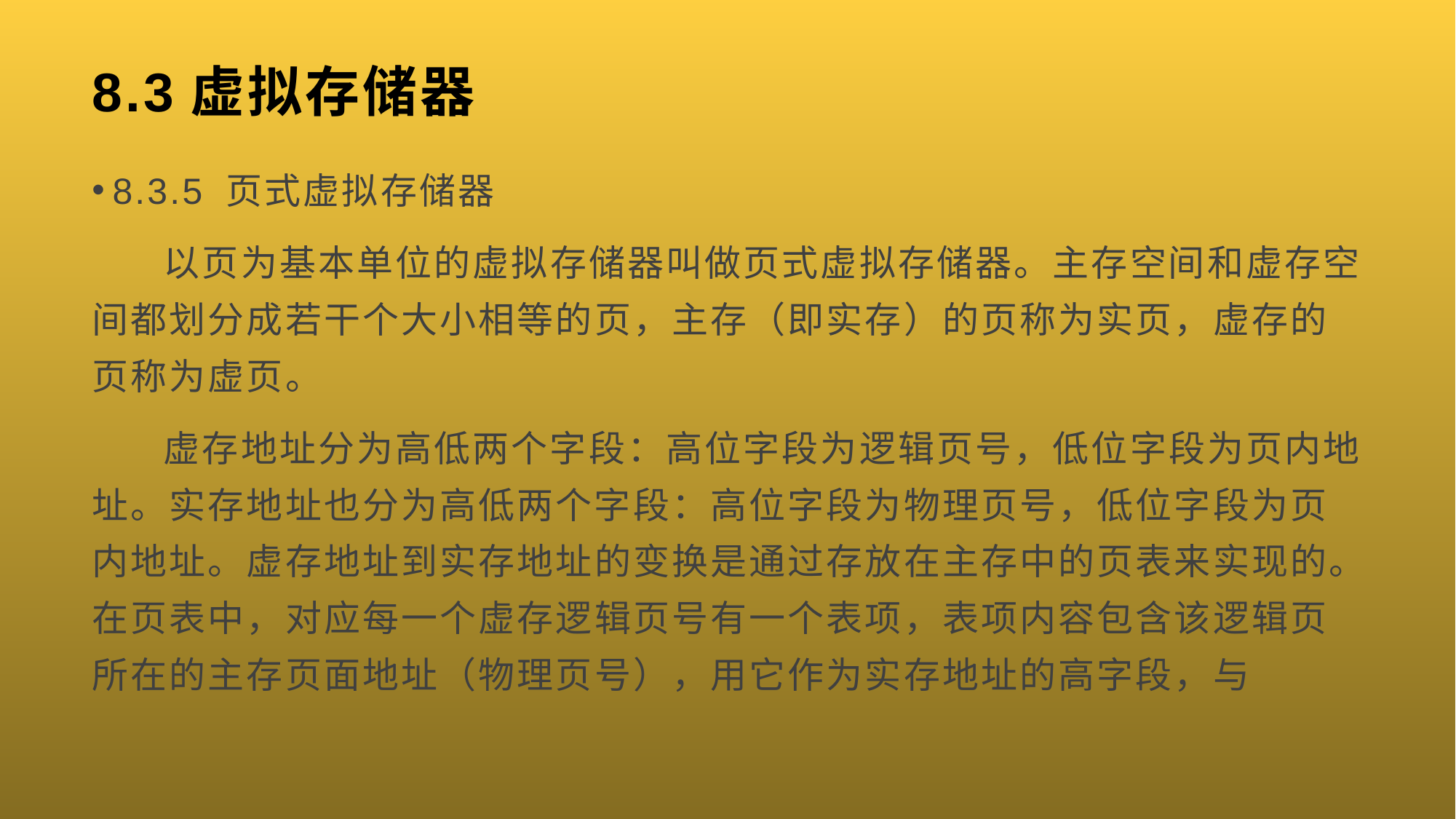

# 8.3虚拟存储器
8.3.5 页式虚拟存储器
      以页为基本单位的虚拟存储器叫做页式虚拟存储器。主存空间和虚存空间都划分成若干个大小相等的页，主存（即实存）的页称为实页，虚存的页称为虚页。
      虚存地址分为高低两个字段：高位字段为逻辑页号，低位字段为页内地址。实存地址也分为高低两个字段：高位字段为物理页号，低位字段为页内地址。虚存地址到实存地址的变换是通过存放在主存中的页表来实现的。在页表中，对应每一个虚存逻辑页号有一个表项，表项内容包含该逻辑页所在的主存页面地址（物理页号），用它作为实存地址的高字段，与